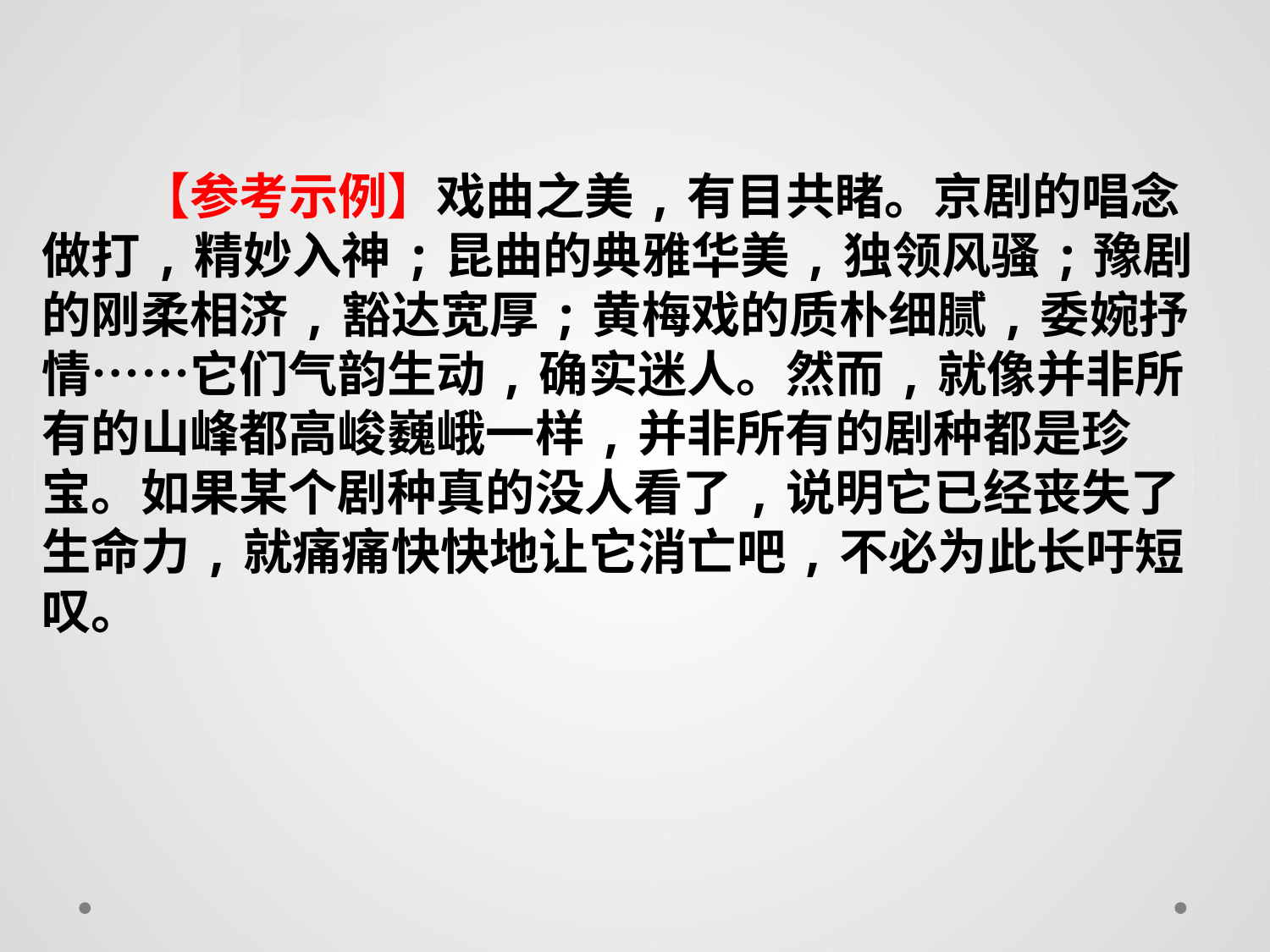

【参考示例】戏曲之美,有目共睹。京剧的唱念做打,精妙入神;昆曲的典雅华美,独领风骚;豫剧的刚柔相济,豁达宽厚;黄梅戏的质朴细腻,委婉抒情……它们气韵生动,确实迷人。然而,就像并非所有的山峰都高峻巍峨一样,并非所有的剧种都是珍宝。如果某个剧种真的没人看了,说明它已经丧失了生命力,就痛痛快快地让它消亡吧,不必为此长吁短叹。